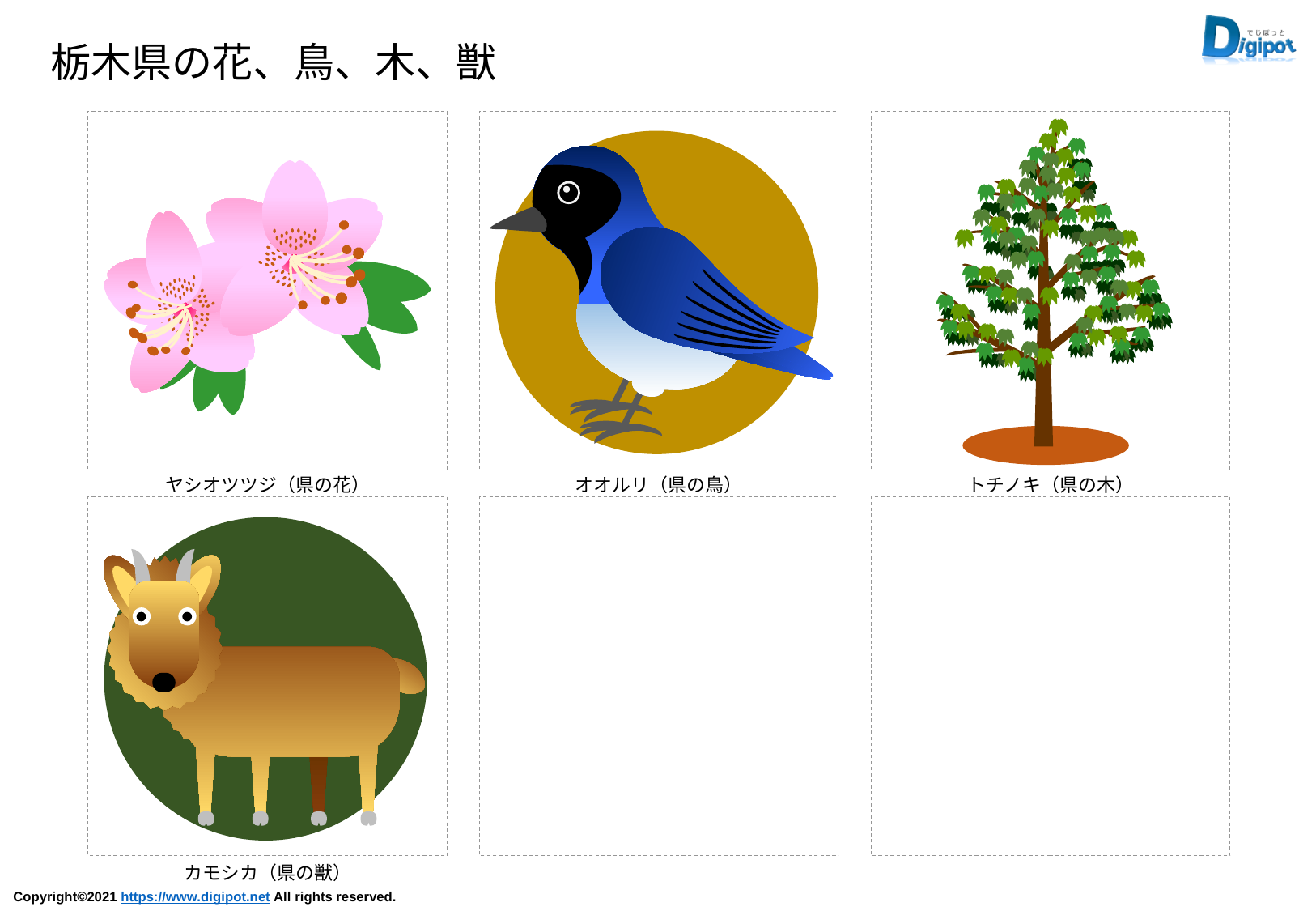

栃木県の花、鳥、木、獣

ヤシオツツジ（県の花）
オオルリ（県の鳥）
トチノキ（県の木）

カモシカ（県の獣）